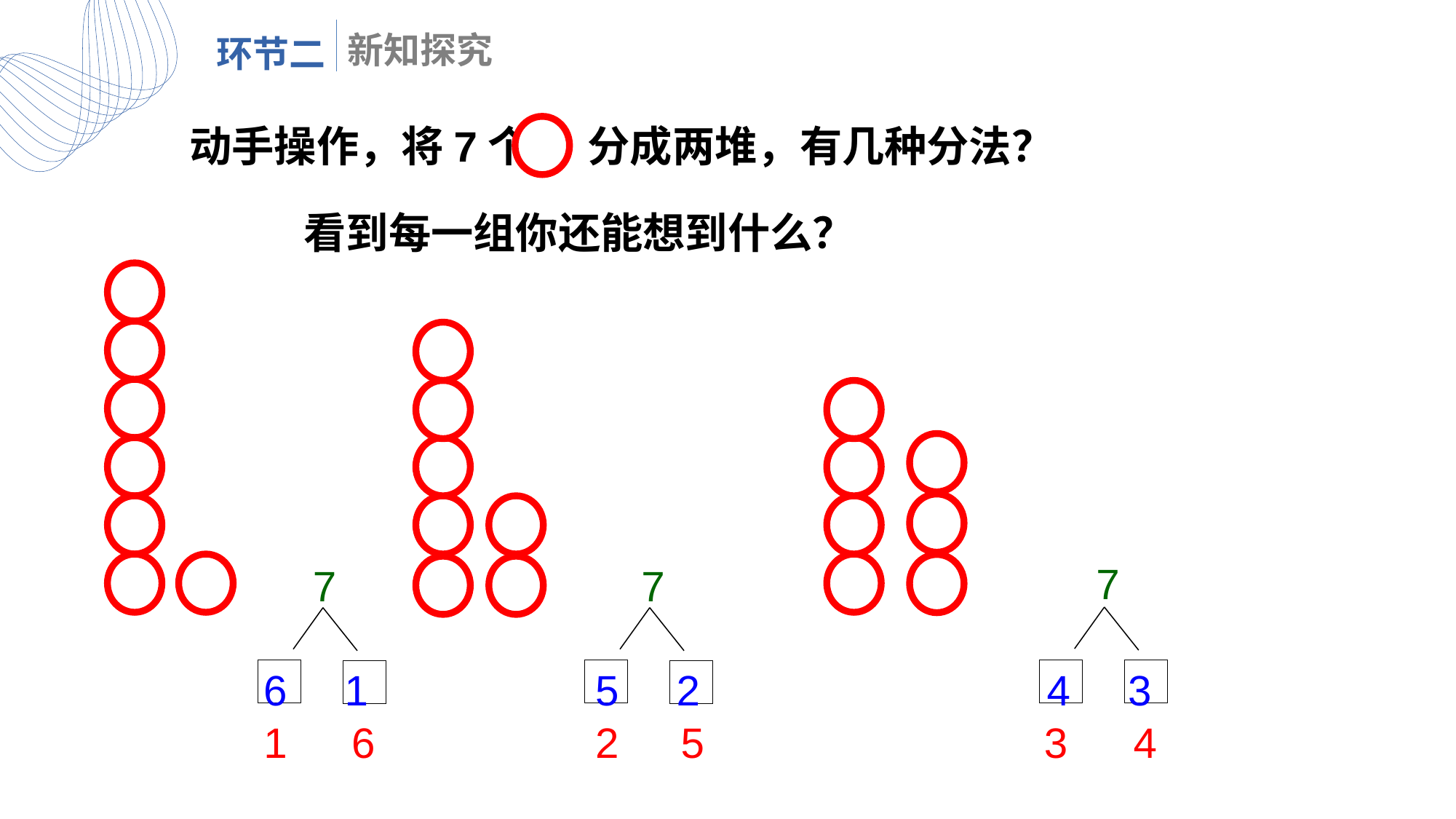

动手操作，将7个      分成两堆，有几种分法？

看到每一组你还能想到什么？

7

7

7

5     2
6     1
4     3
1
6
2
5
3
4